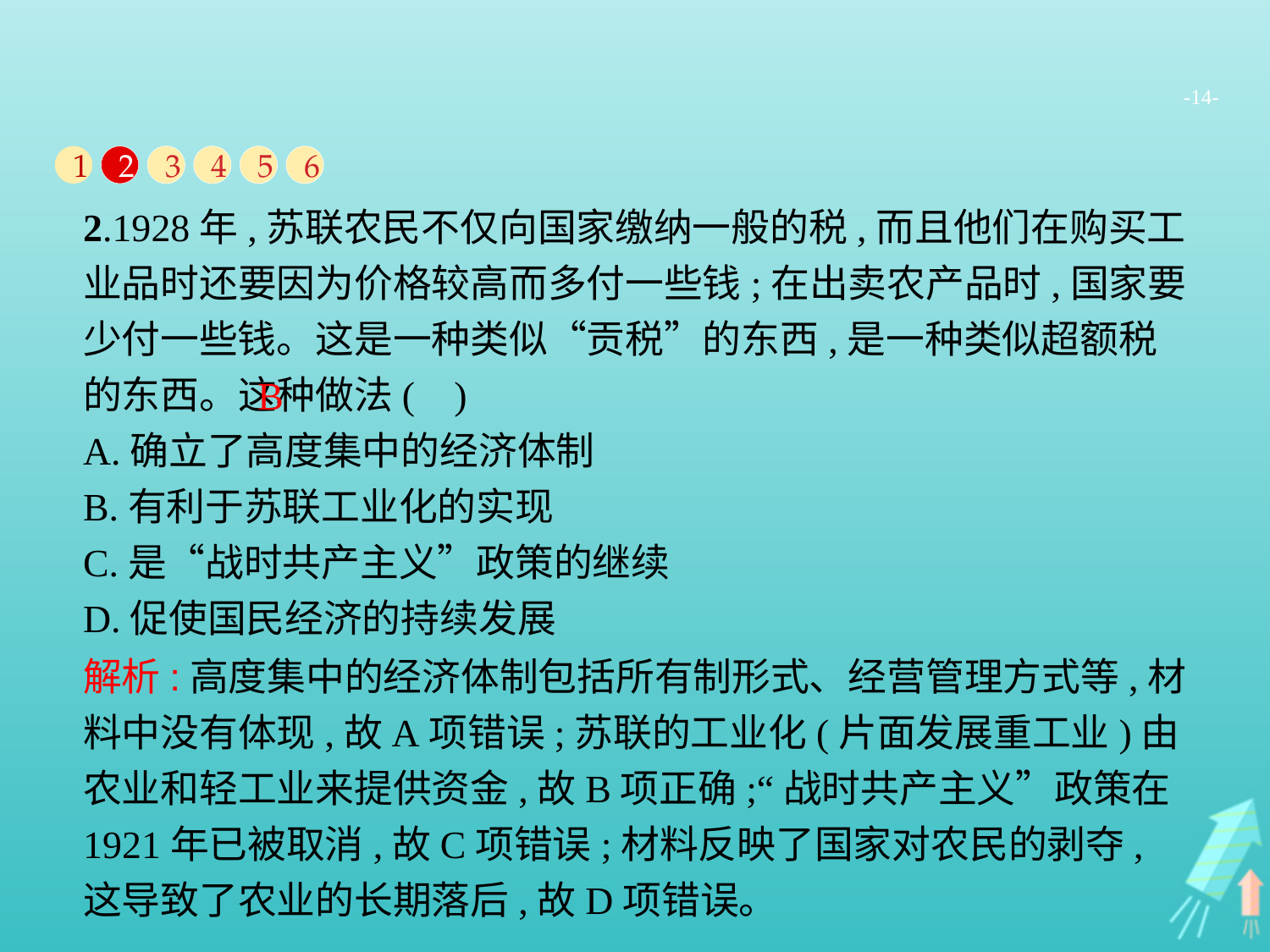

-14-
1
2
3
4
5
6
2.1928年,苏联农民不仅向国家缴纳一般的税,而且他们在购买工业品时还要因为价格较高而多付一些钱;在出卖农产品时,国家要少付一些钱。这是一种类似“贡税”的东西,是一种类似超额税的东西。这种做法(    )
A.确立了高度集中的经济体制
B.有利于苏联工业化的实现
C.是“战时共产主义”政策的继续
D.促使国民经济的持续发展
B
解析:高度集中的经济体制包括所有制形式、经营管理方式等,材料中没有体现,故A项错误;苏联的工业化(片面发展重工业)由农业和轻工业来提供资金,故B项正确;“战时共产主义”政策在1921年已被取消,故C项错误;材料反映了国家对农民的剥夺,这导致了农业的长期落后,故D项错误。